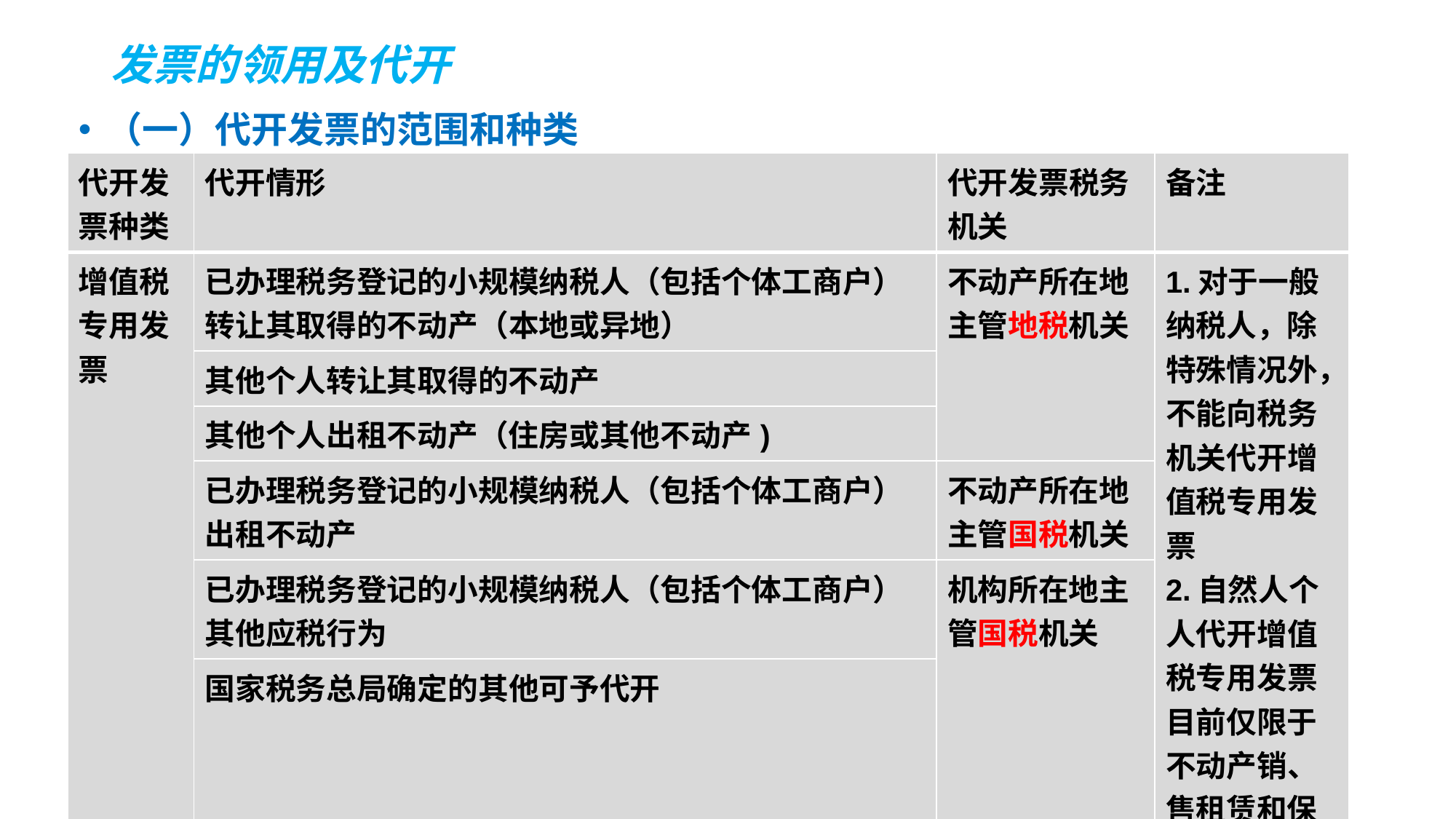

# 发票的领用及代开
（一）代开发票的范围和种类

| 代开发票种类 | 代开情形 | 代开发票税务机关 | 备注 |
| --- | --- | --- | --- |
| 增值税专用发票 | 已办理税务登记的小规模纳税人（包括个体工商户）转让其取得的不动产（本地或异地） | 不动产所在地主管地税机关 | 1.对于一般纳税人，除特殊情况外，不能向税务机关代开增值税专用发票 2.自然人个人代开增值税专用发票目前仅限于不动产销、售租赁和保险代理 |
|  | 其他个人转让其取得的不动产 |  |  |
|  | 其他个人出租不动产（住房或其他不动产) |  |  |
|  | 已办理税务登记的小规模纳税人（包括个体工商户）出租不动产 | 不动产所在地主管国税机关 |  |
|  | 已办理税务登记的小规模纳税人（包括个体工商户）其他应税行为 | 机构所在地主管国税机关 |  |
|  | 国家税务总局确定的其他可予代开 |  |  |